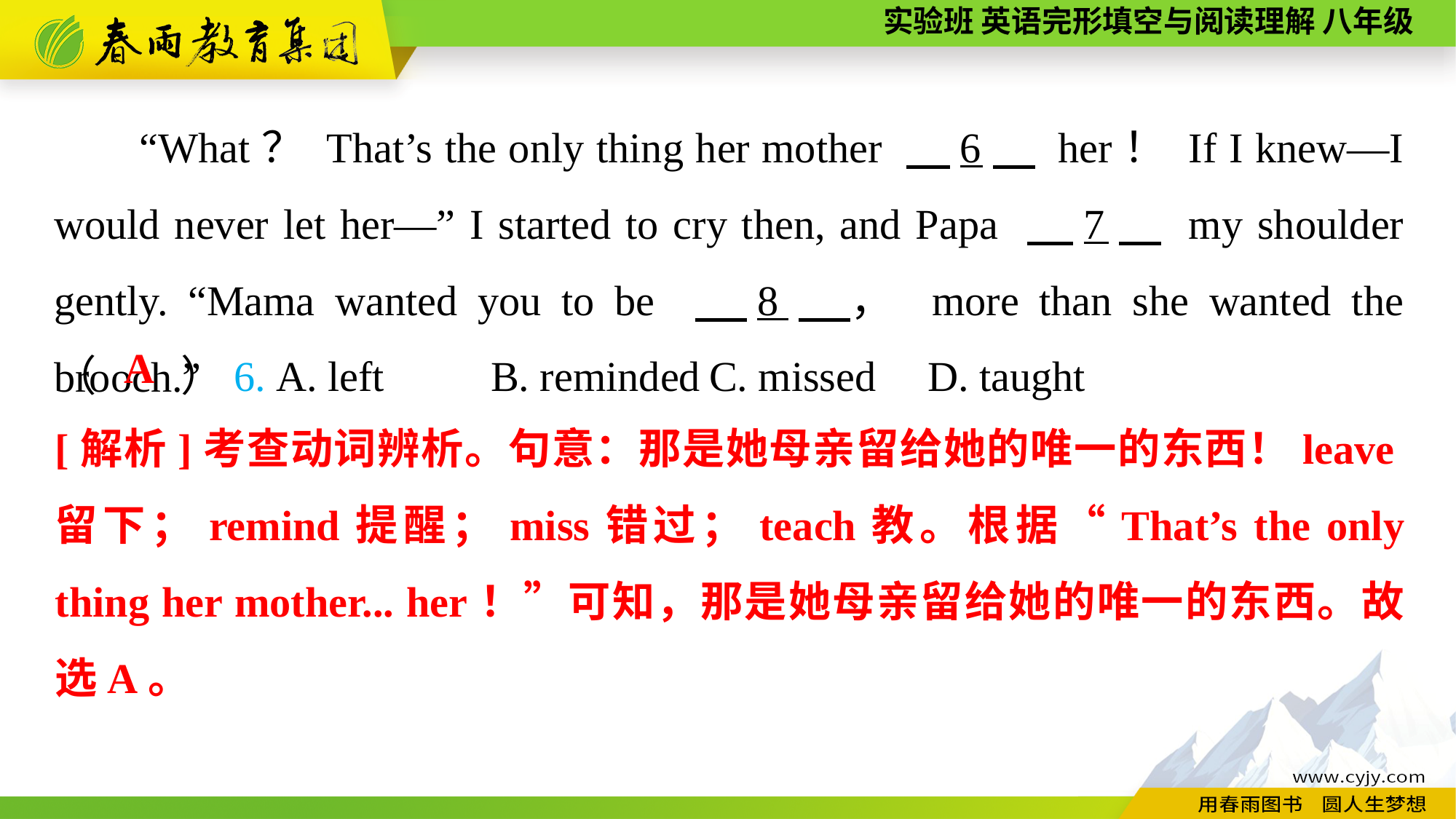

“What？ That’s the only thing her mother 　6　 her！ If I knew—I would never let her—” I started to cry then, and Papa 　7　 my shoulder gently. “Mama wanted you to be 　8　， more than she wanted the brooch.”
（　　）6. A. left	B. reminded	C. missed	D. taught
A
[解析]考查动词辨析。句意：那是她母亲留给她的唯一的东西！leave留下；remind提醒；miss错过；teach教。根据“That’s the only thing her mother... her！”可知，那是她母亲留给她的唯一的东西。故选A。